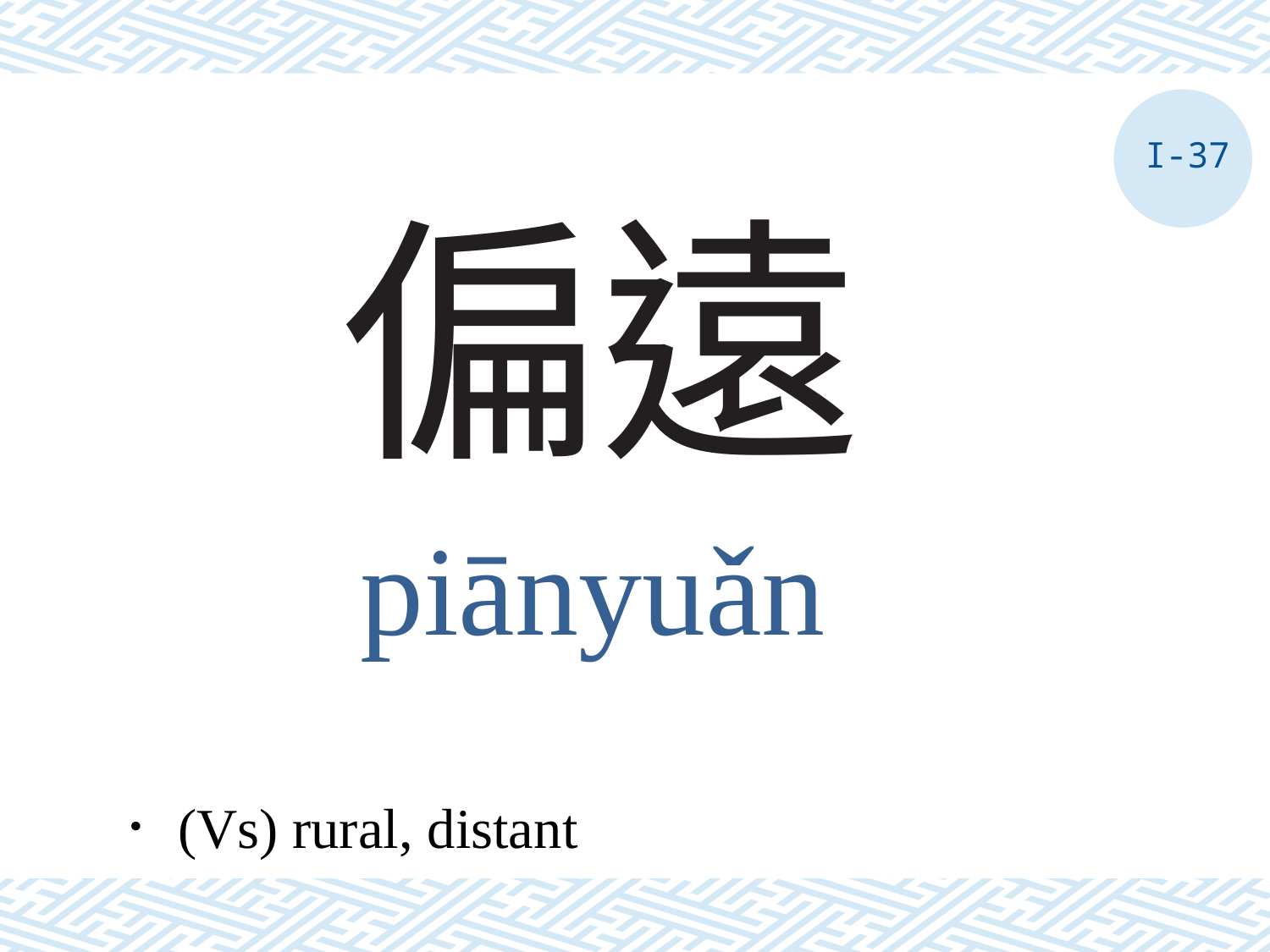

I-37

# 偏遠
piānyuǎn
．(Vs) rural, distant